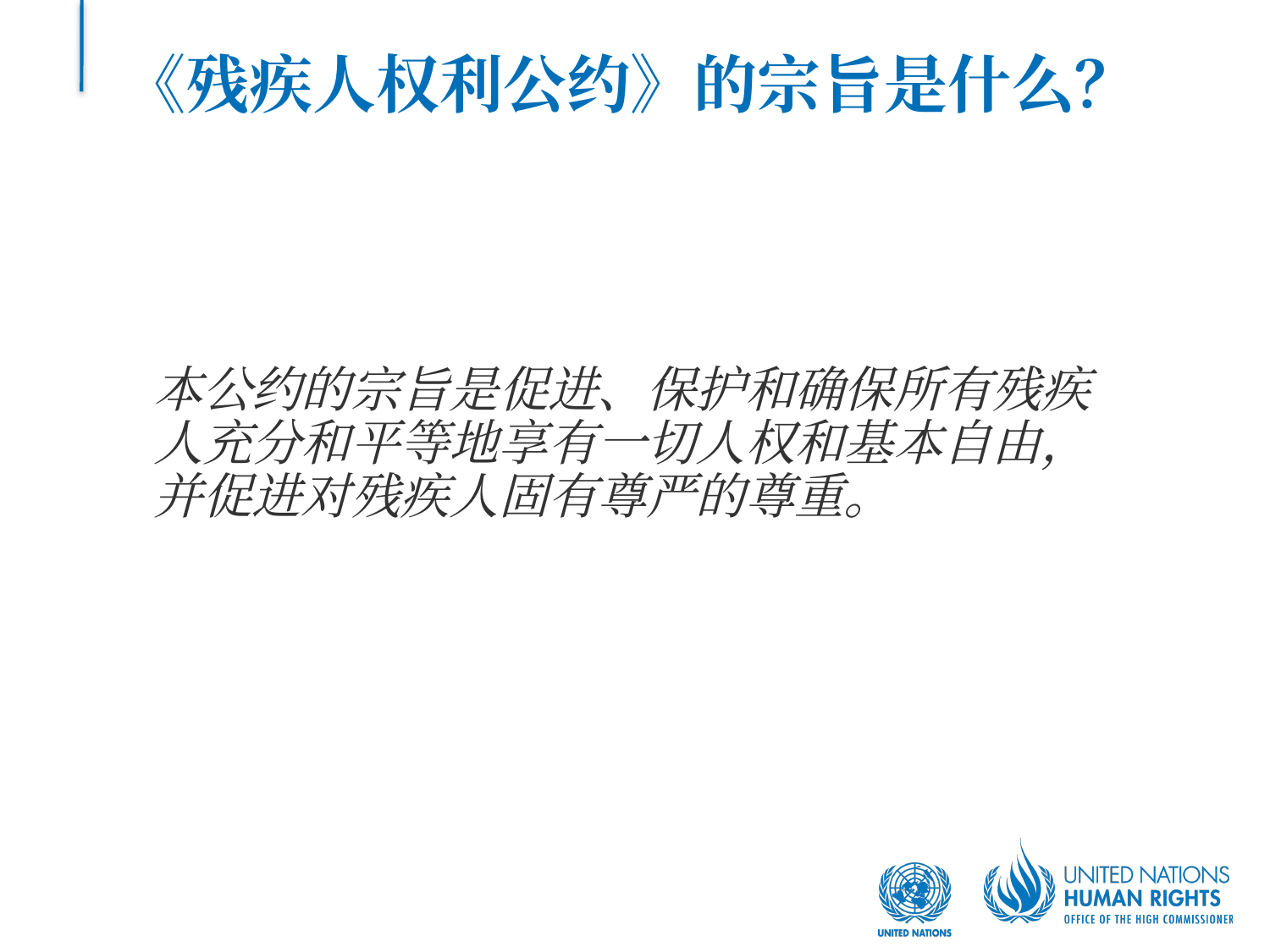

# 《残疾人权利公约》的宗旨是什么？

本公约的宗旨是促进、保护和确保所有残疾人充分和平等地享有一切人权和基本自由，并促进对残疾人固有尊严的尊重。